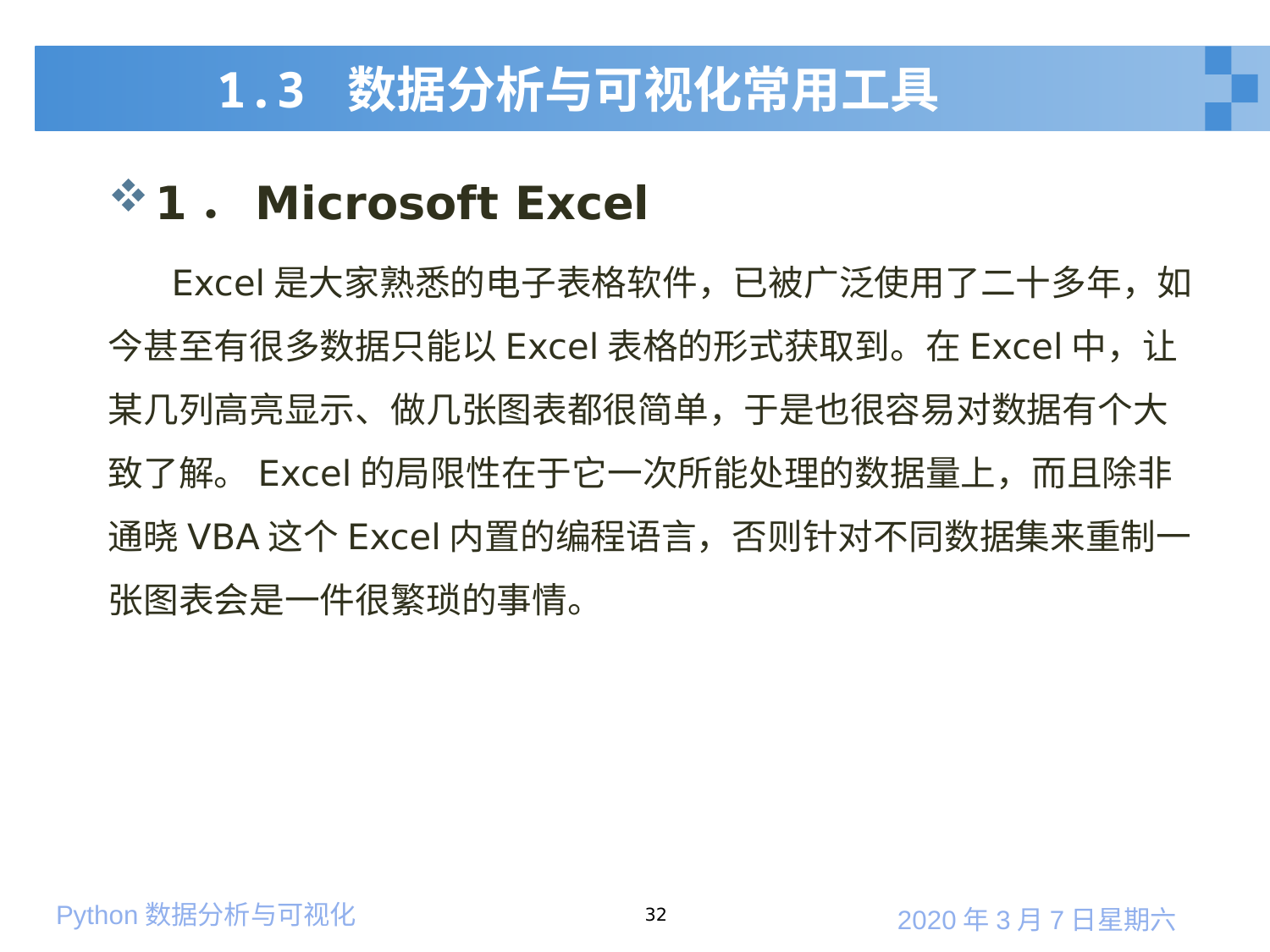

# 1.3 数据分析与可视化常用工具
1．Microsoft Excel
Excel是大家熟悉的电子表格软件，已被广泛使用了二十多年，如今甚至有很多数据只能以Excel表格的形式获取到。在Excel中，让某几列高亮显示、做几张图表都很简单，于是也很容易对数据有个大致了解。Excel的局限性在于它一次所能处理的数据量上，而且除非通晓VBA这个Excel内置的编程语言，否则针对不同数据集来重制一张图表会是一件很繁琐的事情。
32
2020年3月7日星期六